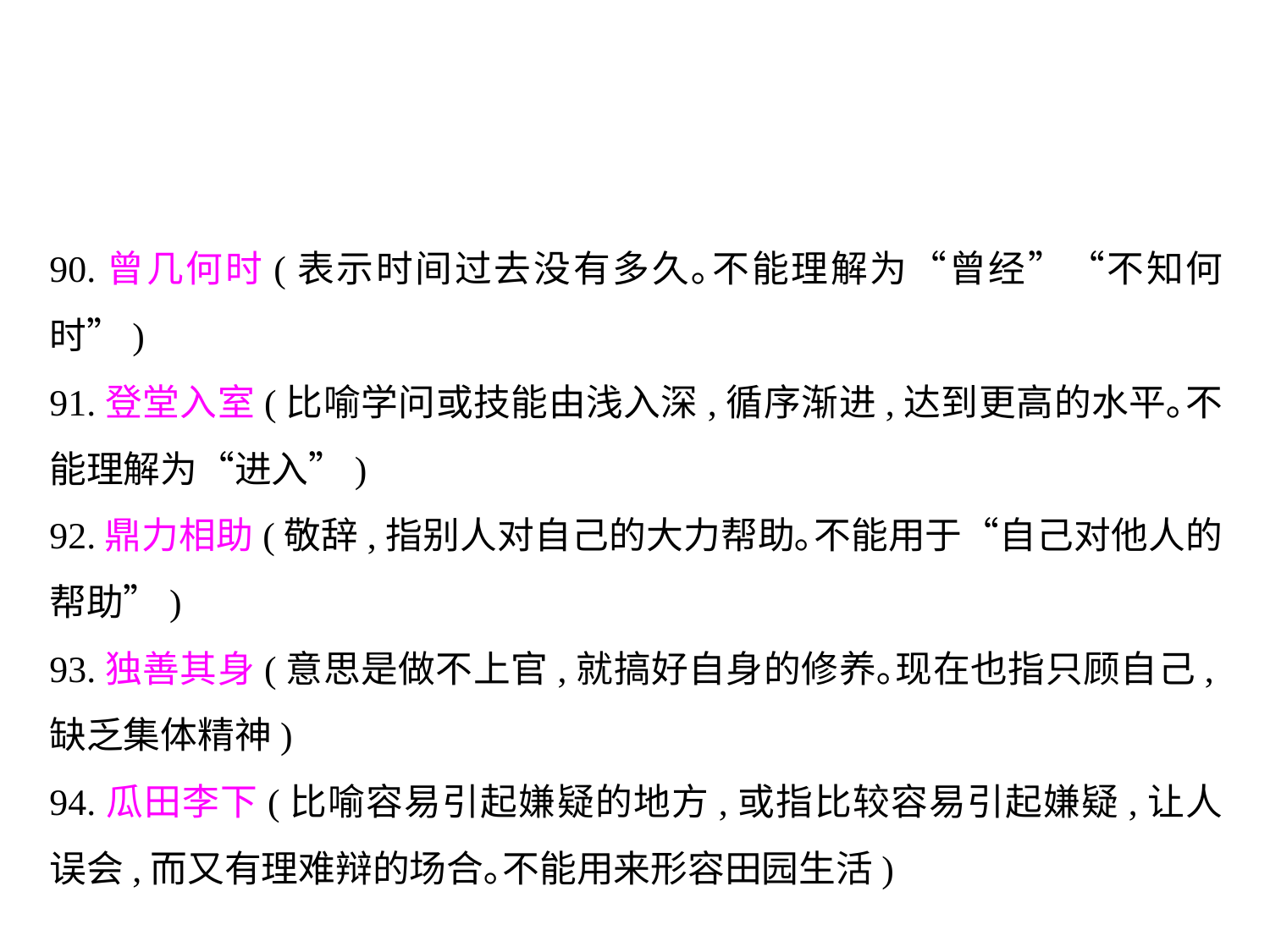

90.曾几何时(表示时间过去没有多久｡不能理解为“曾经”“不知何时”)
91.登堂入室(比喻学问或技能由浅入深,循序渐进,达到更高的水平｡不能理解为“进入”)
92.鼎力相助(敬辞,指别人对自己的大力帮助｡不能用于“自己对他人的帮助”)
93.独善其身(意思是做不上官,就搞好自身的修养｡现在也指只顾自己,缺乏集体精神)
94.瓜田李下(比喻容易引起嫌疑的地方,或指比较容易引起嫌疑,让人误会,而又有理难辩的场合｡不能用来形容田园生活)